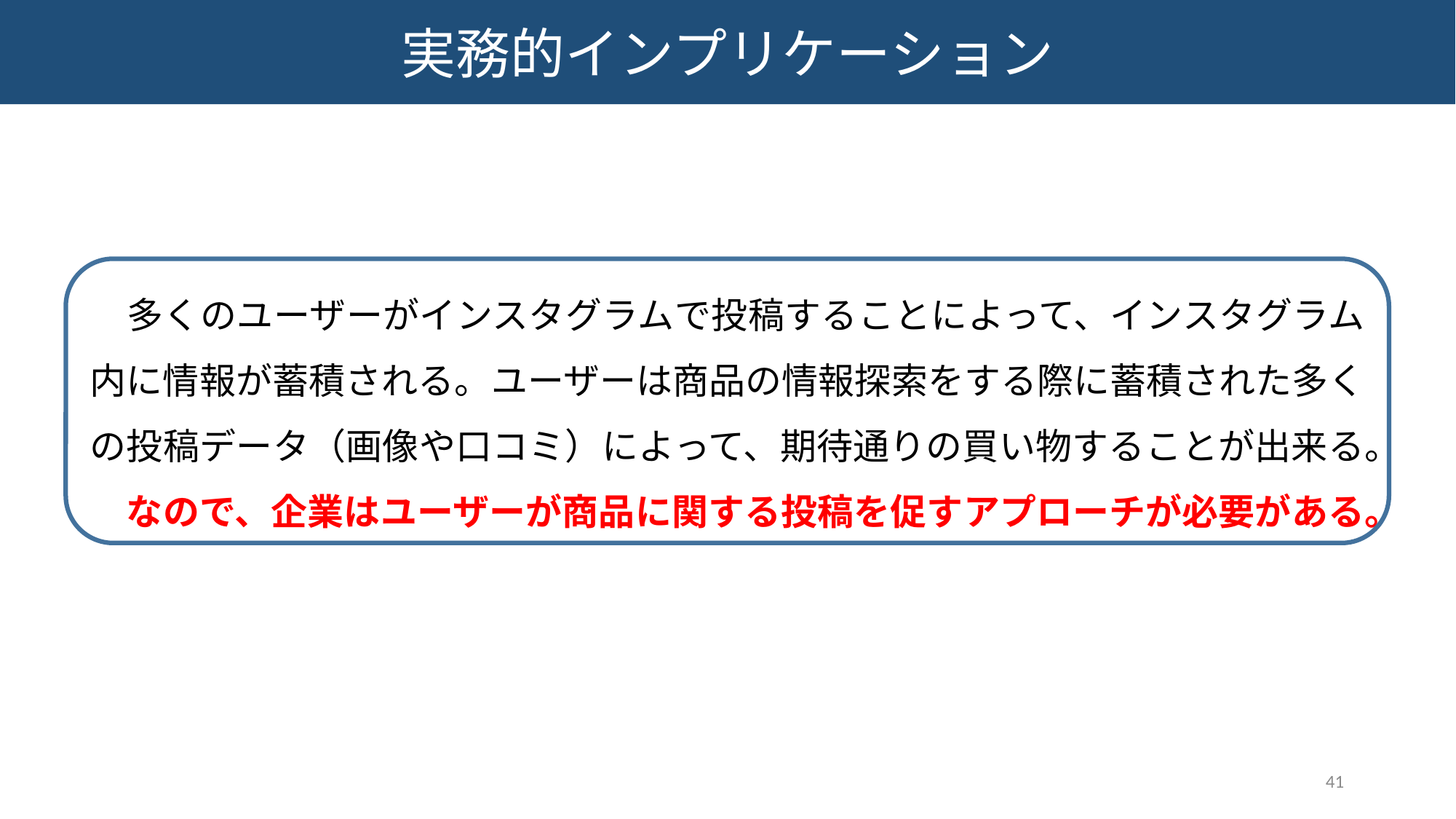

実務的インプリケーション

　多くのユーザーがインスタグラムで投稿することによって、インスタグラム内に情報が蓄積される。ユーザーは商品の情報探索をする際に蓄積された多くの投稿データ（画像や口コミ）によって、期待通りの買い物することが出来る。
　なので、企業はユーザーが商品に関する投稿を促すアプローチが必要がある。
41